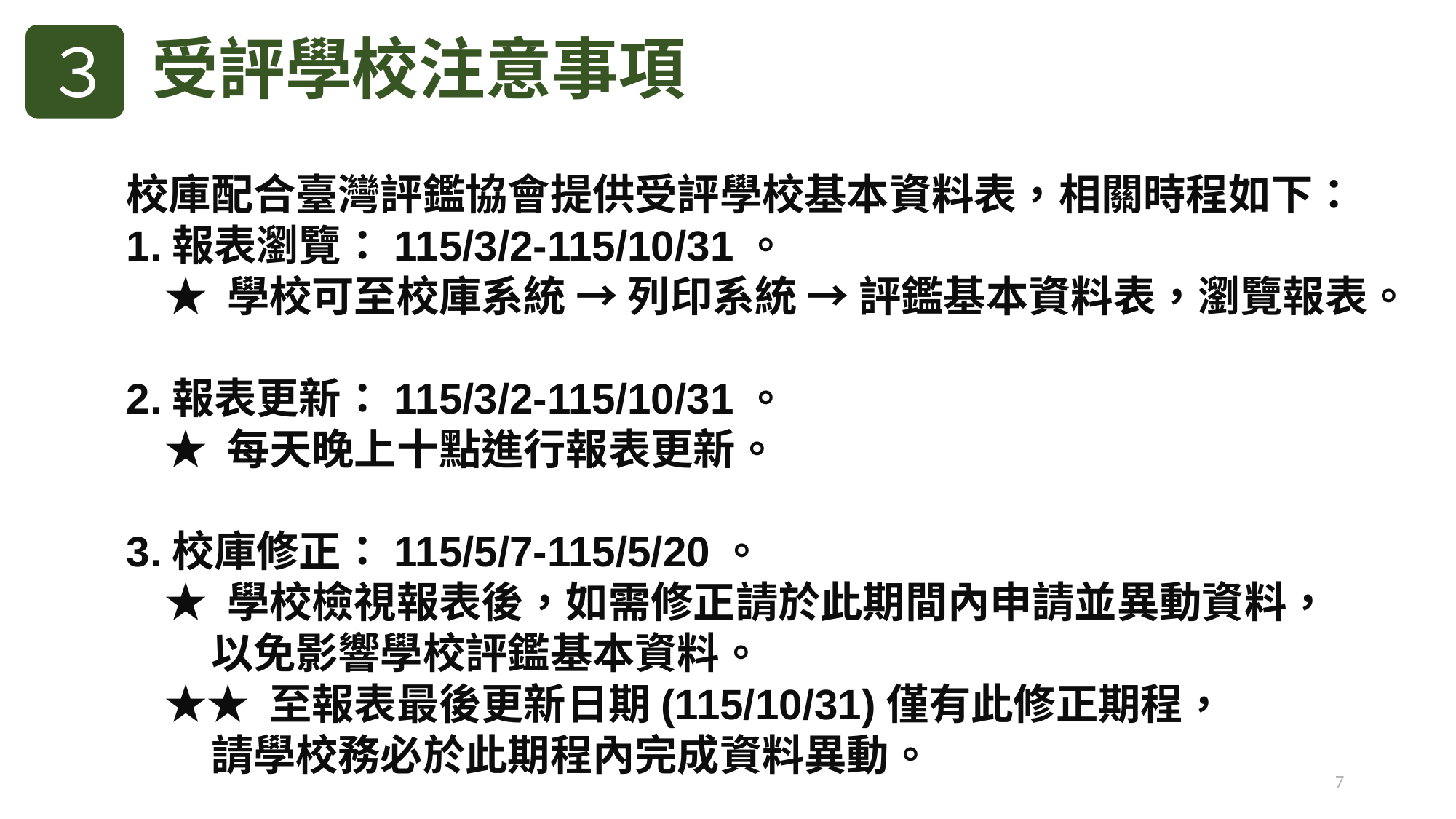

３

受評學校注意事項

校庫配合臺灣評鑑協會提供受評學校基本資料表，相關時程如下：
1.報表瀏覽：115/3/2-115/10/31。
    ★ 學校可至校庫系統 → 列印系統 → 評鑑基本資料表，瀏覽報表。

2.報表更新：115/3/2-115/10/31。
    ★ 每天晚上十點進行報表更新。

3.校庫修正：115/5/7-115/5/20。
    ★ 學校檢視報表後，如需修正請於此期間內申請並異動資料，
　　以免影響學校評鑑基本資料。
    ★★ 至報表最後更新日期(115/10/31)僅有此修正期程，
　　請學校務必於此期程內完成資料異動。
7